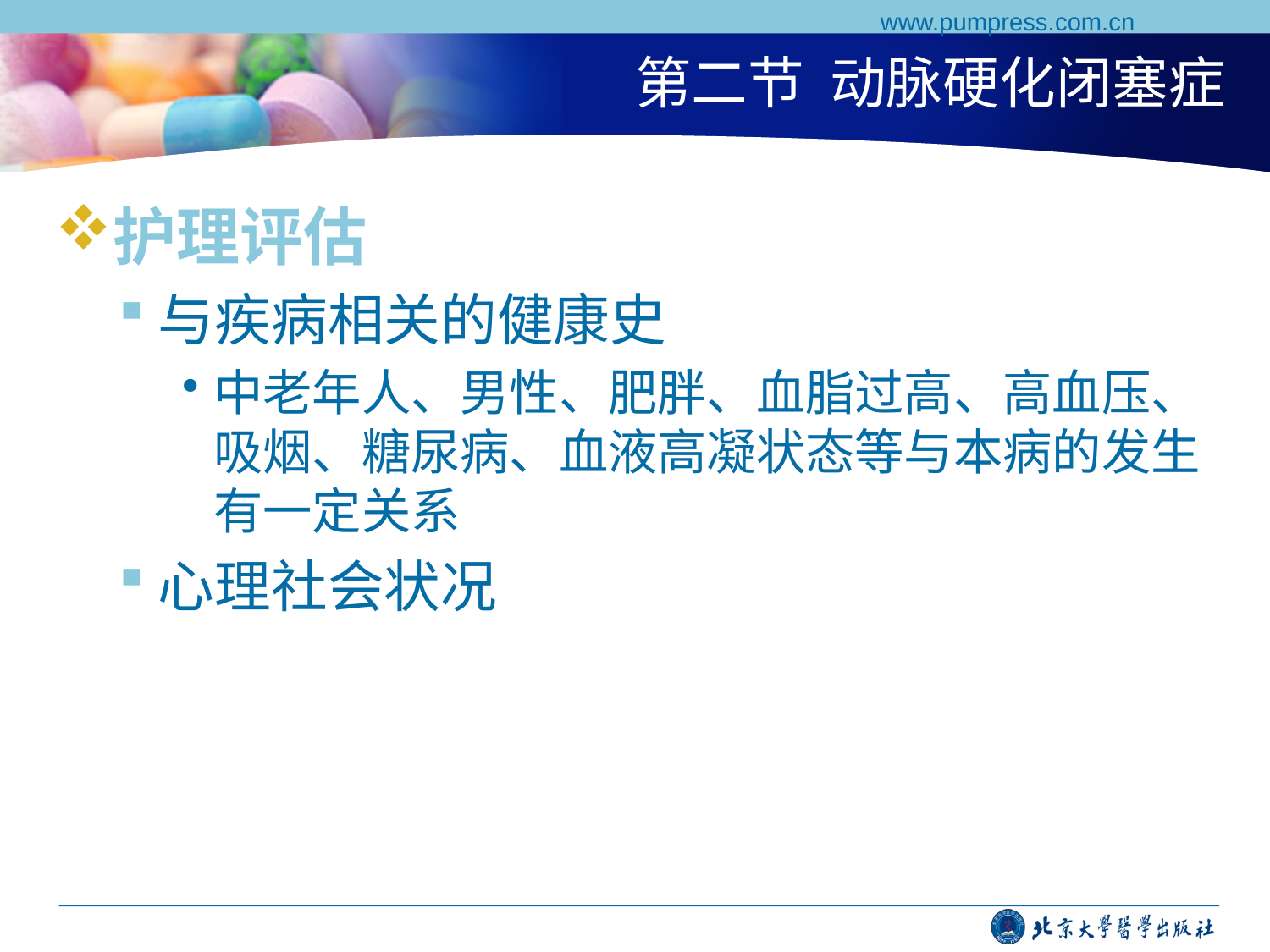

www.pumpress.com.cn
# 第二节  动脉硬化闭塞症
护理评估
与疾病相关的健康史
中老年人、男性、肥胖、血脂过高、高血压、吸烟、糖尿病、血液高凝状态等与本病的发生有一定关系
心理社会状况